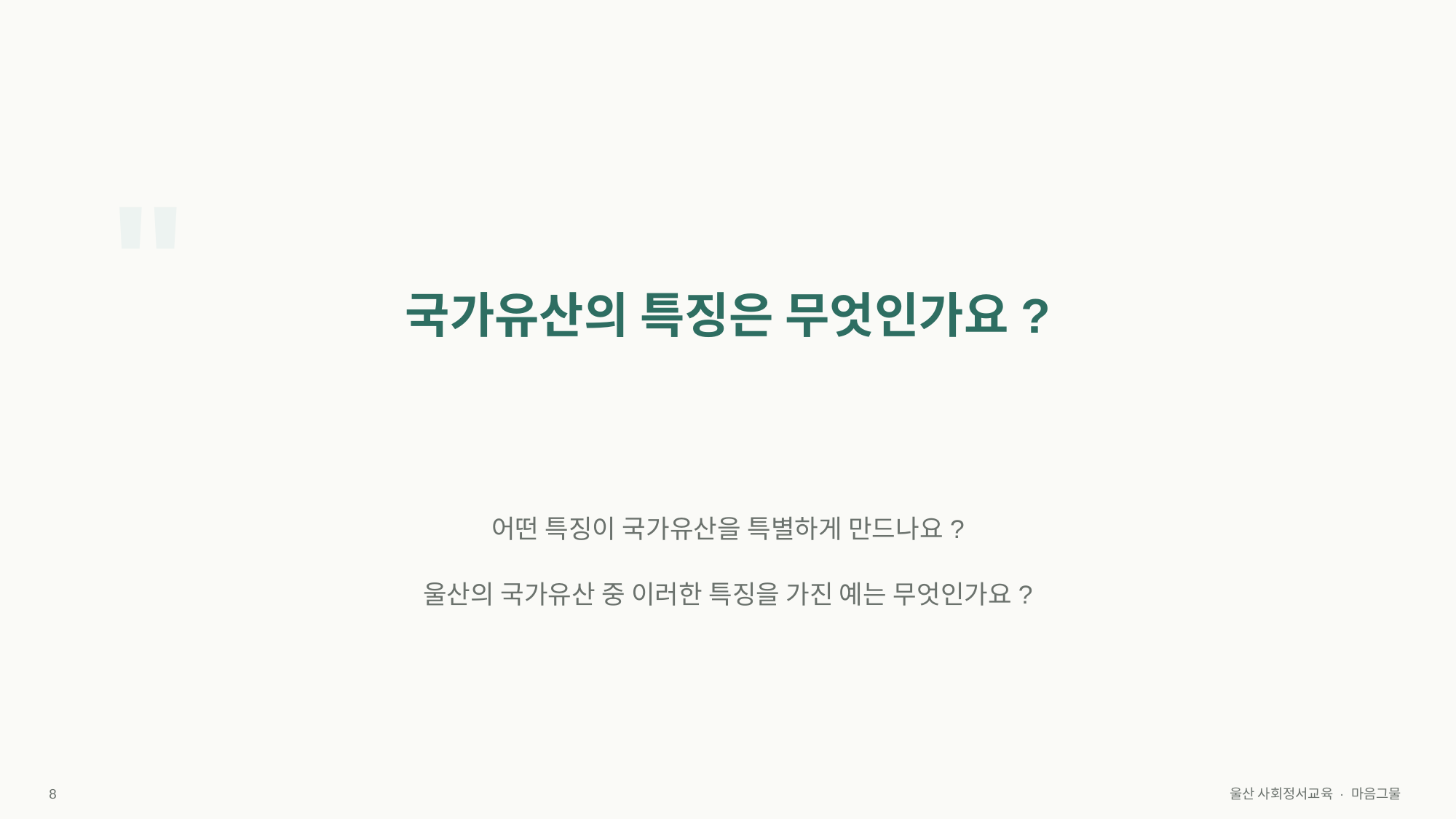

"
국가유산의 특징은 무엇인가요?
어떤 특징이 국가유산을 특별하게 만드나요?
울산의 국가유산 중 이러한 특징을 가진 예는 무엇인가요?
8
울산 사회정서교육 · 마음그물